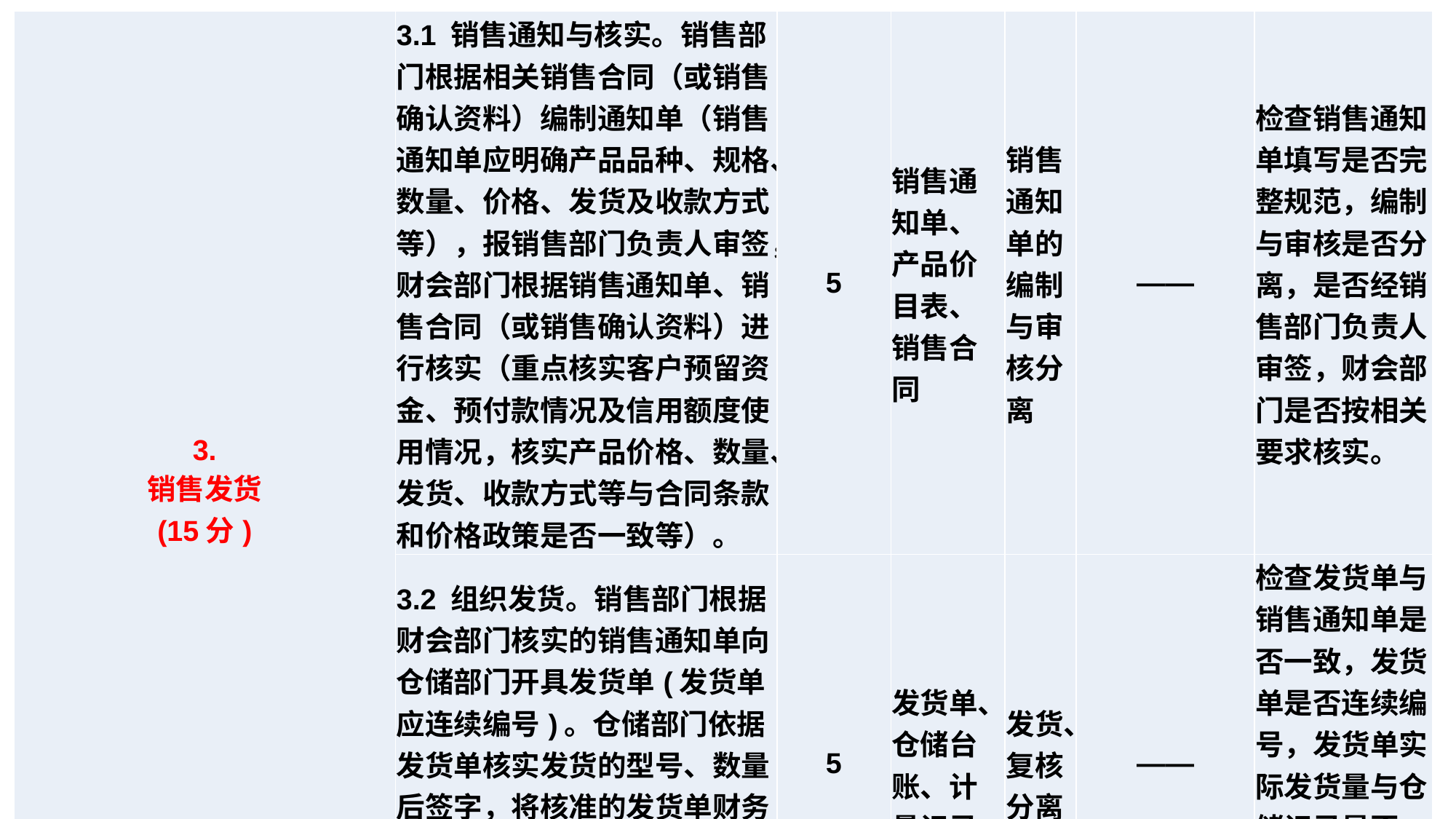

| 3. 销售发货 (15分) | 3.1 销售通知与核实。销售部门根据相关销售合同（或销售确认资料）编制通知单（销售通知单应明确产品品种、规格、数量、价格、发货及收款方式等），报销售部门负责人审签，财会部门根据销售通知单、销售合同（或销售确认资料）进行核实（重点核实客户预留资金、预付款情况及信用额度使用情况，核实产品价格、数量、发货、收款方式等与合同条款和价格政策是否一致等）。 | 5 | 销售通知单、产品价目表、销售合同 | 销售通知单的编制与审核分离 | —— | 检查销售通知单填写是否完整规范，编制与审核是否分离，是否经销售部门负责人审签，财会部门是否按相关要求核实。 |
| --- | --- | --- | --- | --- | --- | --- |
|  | 3.2 组织发货。销售部门根据财会部门核实的销售通知单向仓储部门开具发货单(发货单应连续编号)。仓储部门依据发货单核实发货的型号、数量后签字，将核准的发货单财务联送交财会部门。 水、电、汽、风等业务以计量确认其实际销售。 | 5 | 发货单、仓储台账、计量记录 | 发货、复核分离 | —— | 检查发货单与销售通知单是否一致，发货单是否连续编号，发货单实际发货量与仓储记录是否一致，发货单是否经不相容人员签字。 |